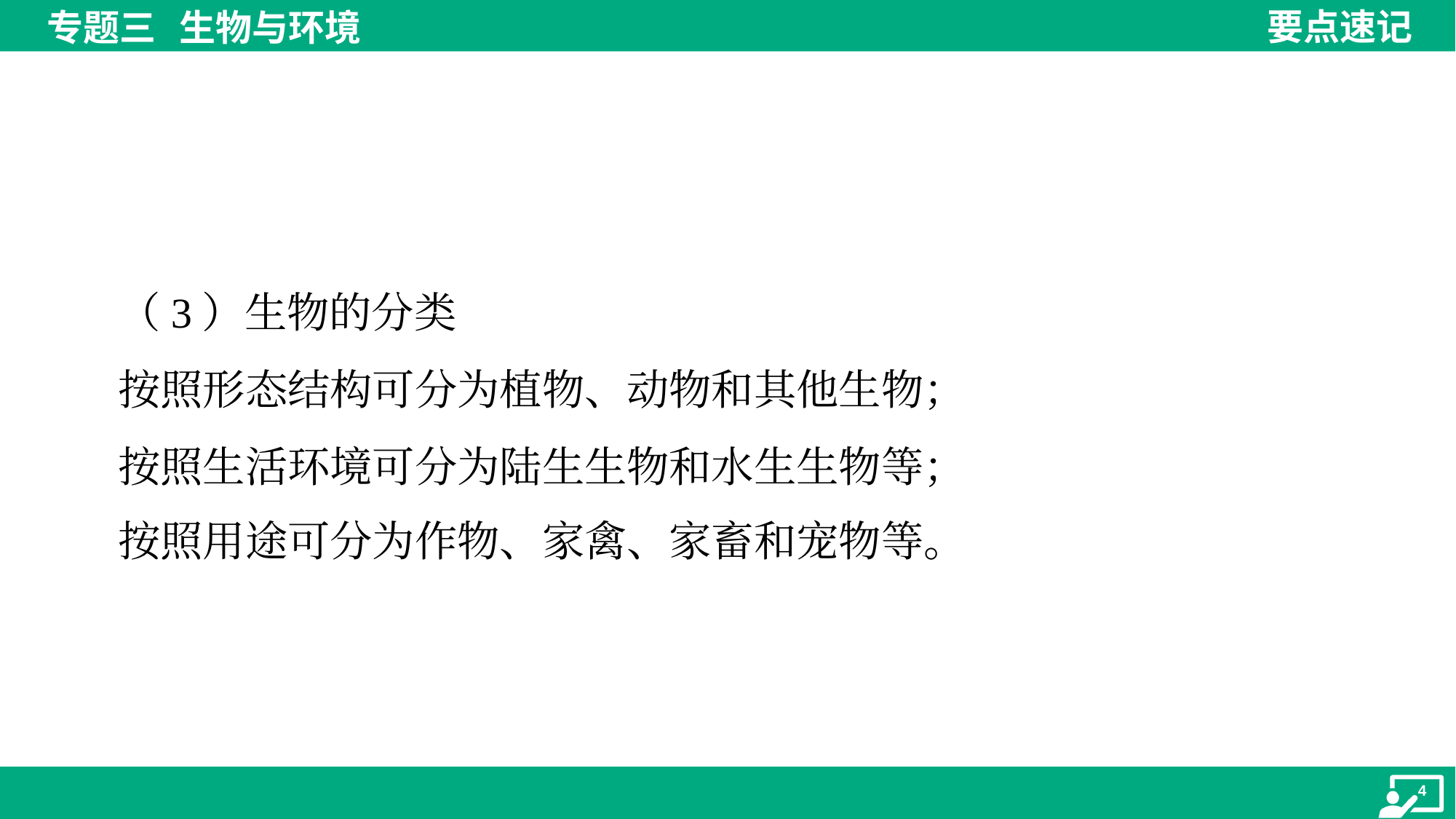

（3）生物的分类
    按照形态结构可分为植物、动物和其他生物；
    按照生活环境可分为陆生生物和水生生物等；
    按照用途可分为作物、家禽、家畜和宠物等。